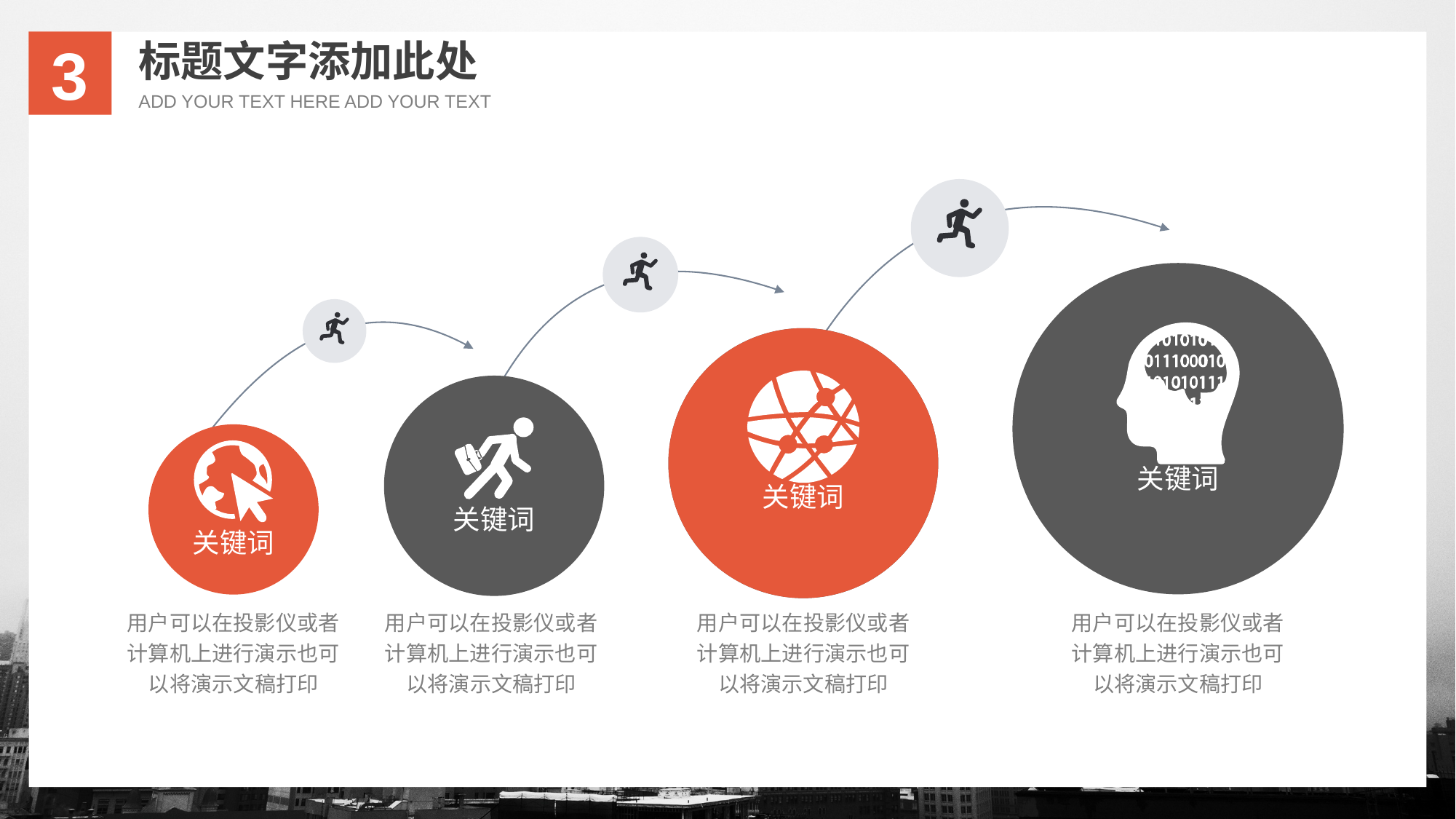

标题文字添加此处
ADD YOUR TEXT HERE ADD YOUR TEXT
3

关键词

关键词

关键词

关键词

用户可以在投影仪或者计算机上进行演示也可以将演示文稿打印
用户可以在投影仪或者计算机上进行演示也可以将演示文稿打印
用户可以在投影仪或者计算机上进行演示也可以将演示文稿打印
用户可以在投影仪或者计算机上进行演示也可以将演示文稿打印